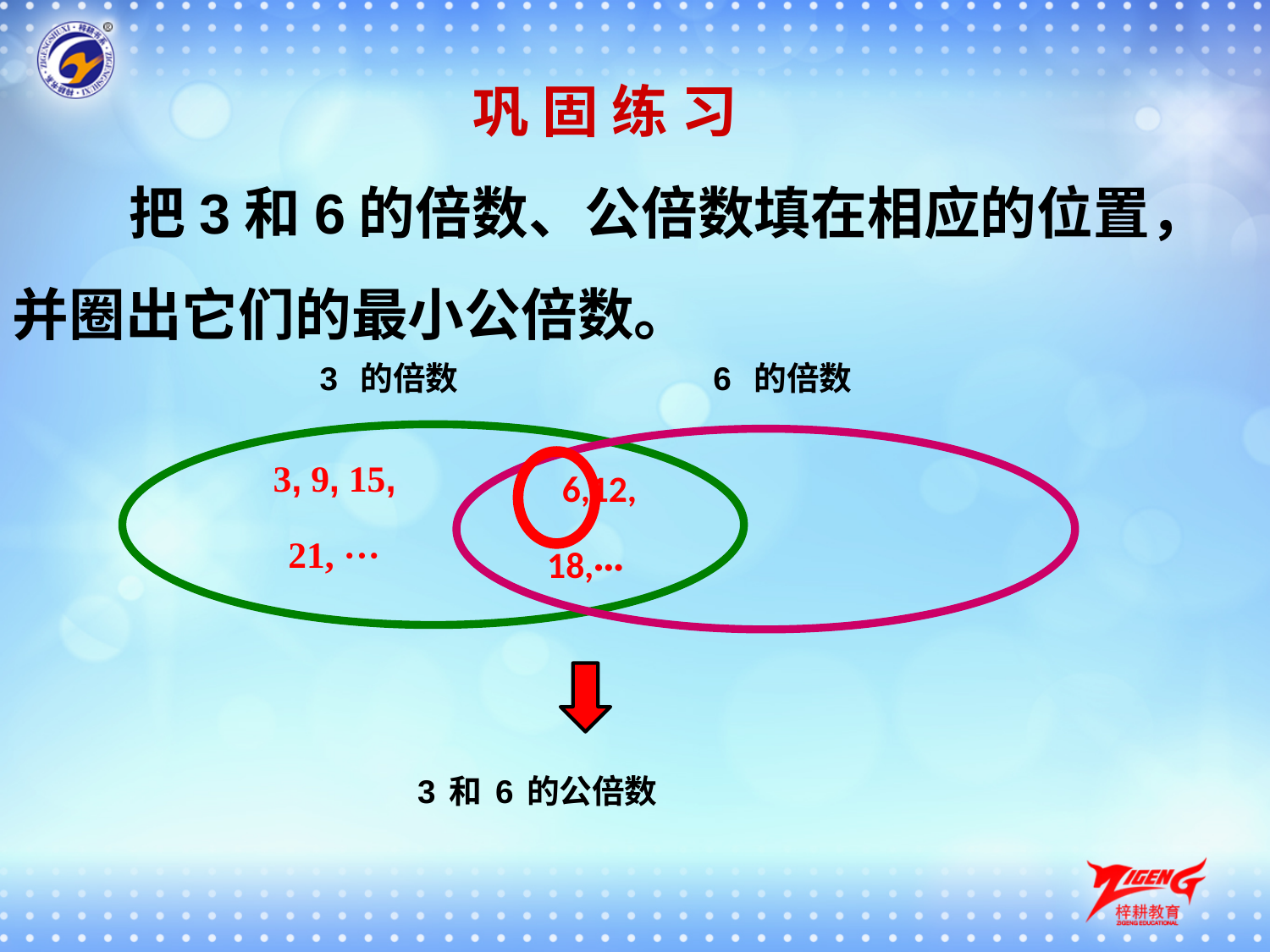

巩 固 练 习
        把3和6的倍数、公倍数填在相应的位置，并圈出它们的最小公倍数。
3 的倍数
6 的倍数

3, 9, 15,
21, ···
   6,12,
18,···

3和6的公倍数